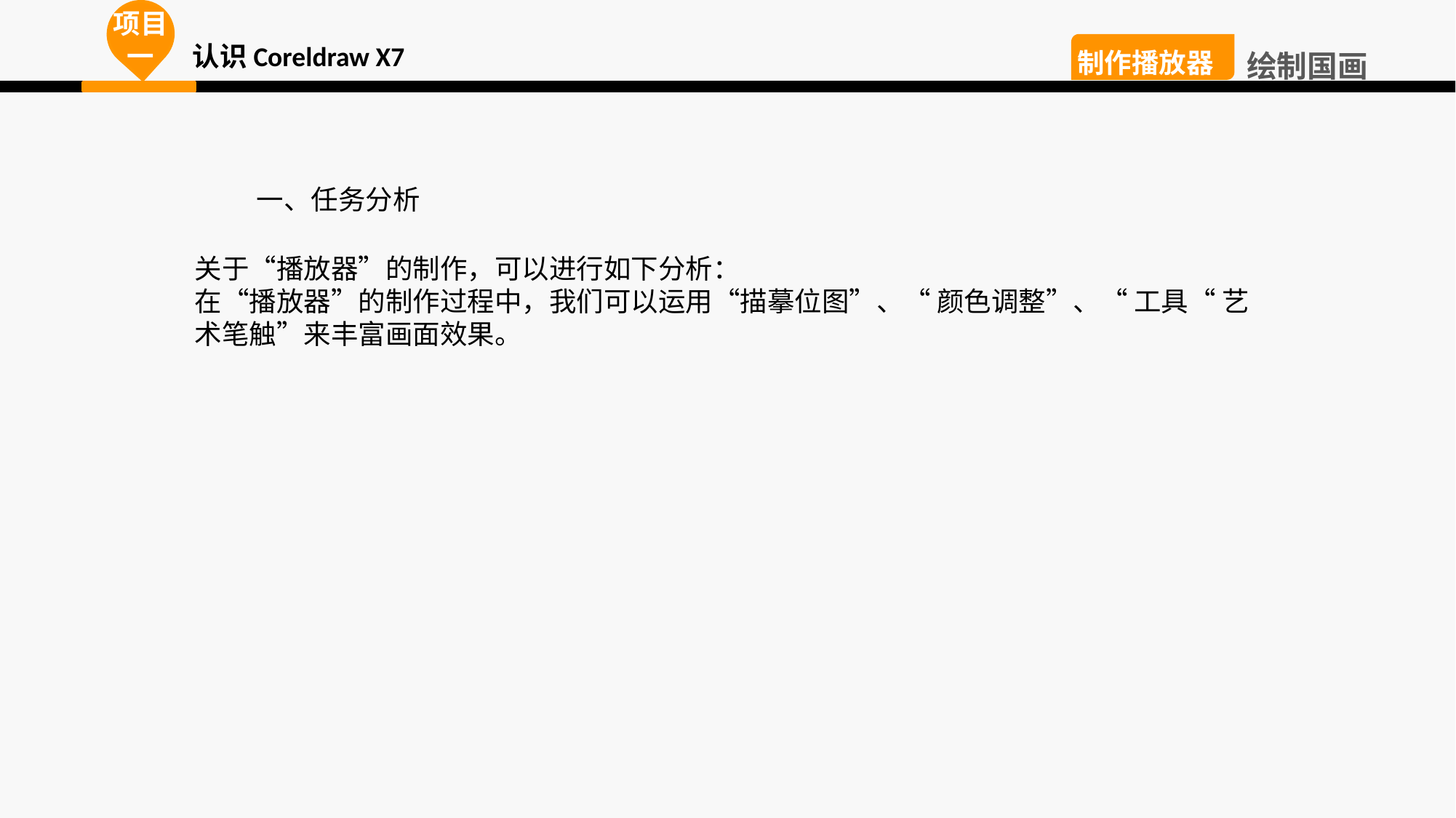

项目一

认识Coreldraw X7

制作播放器
绘制国画
         一、任务分析
关于“播放器”的制作，可以进行如下分析：
在“播放器”的制作过程中，我们可以运用“描摹位图”、“ 颜色调整”、“ 工具“ 艺术笔触”来丰富画面效果。